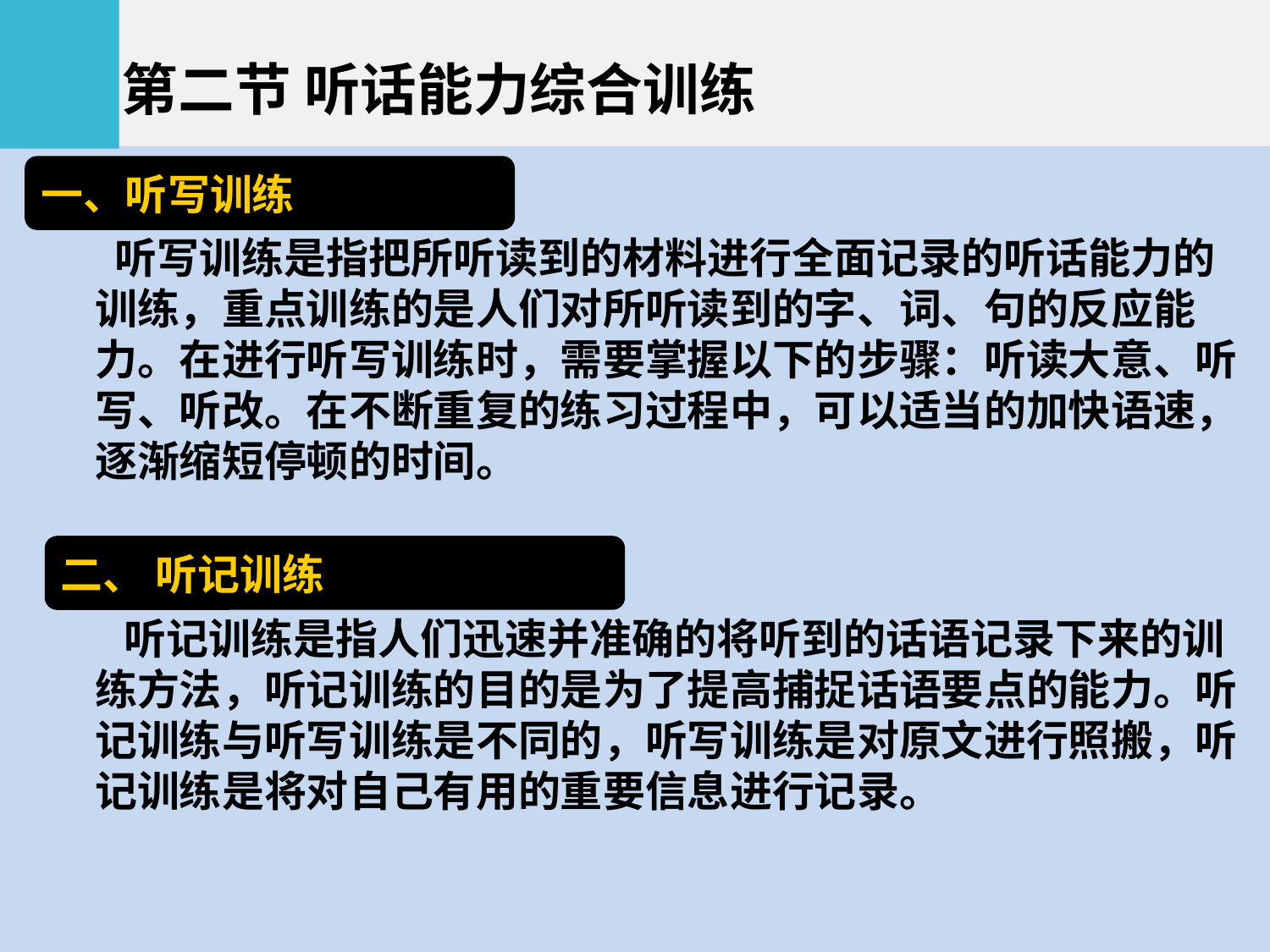

第二节 听话能力综合训练

一、听写训练

      听写训练是指把所听读到的材料进行全面记录的听话能力的训练，重点训练的是人们对所听读到的字、词、句的反应能力。在进行听写训练时，需要掌握以下的步骤：听读大意、听写、听改。在不断重复的练习过程中，可以适当的加快语速，逐渐缩短停顿的时间。

       听记训练是指人们迅速并准确的将听到的话语记录下来的训练方法，听记训练的目的是为了提高捕捉话语要点的能力。听记训练与听写训练是不同的，听写训练是对原文进行照搬，听记训练是将对自己有用的重要信息进行记录。

二、 听记训练